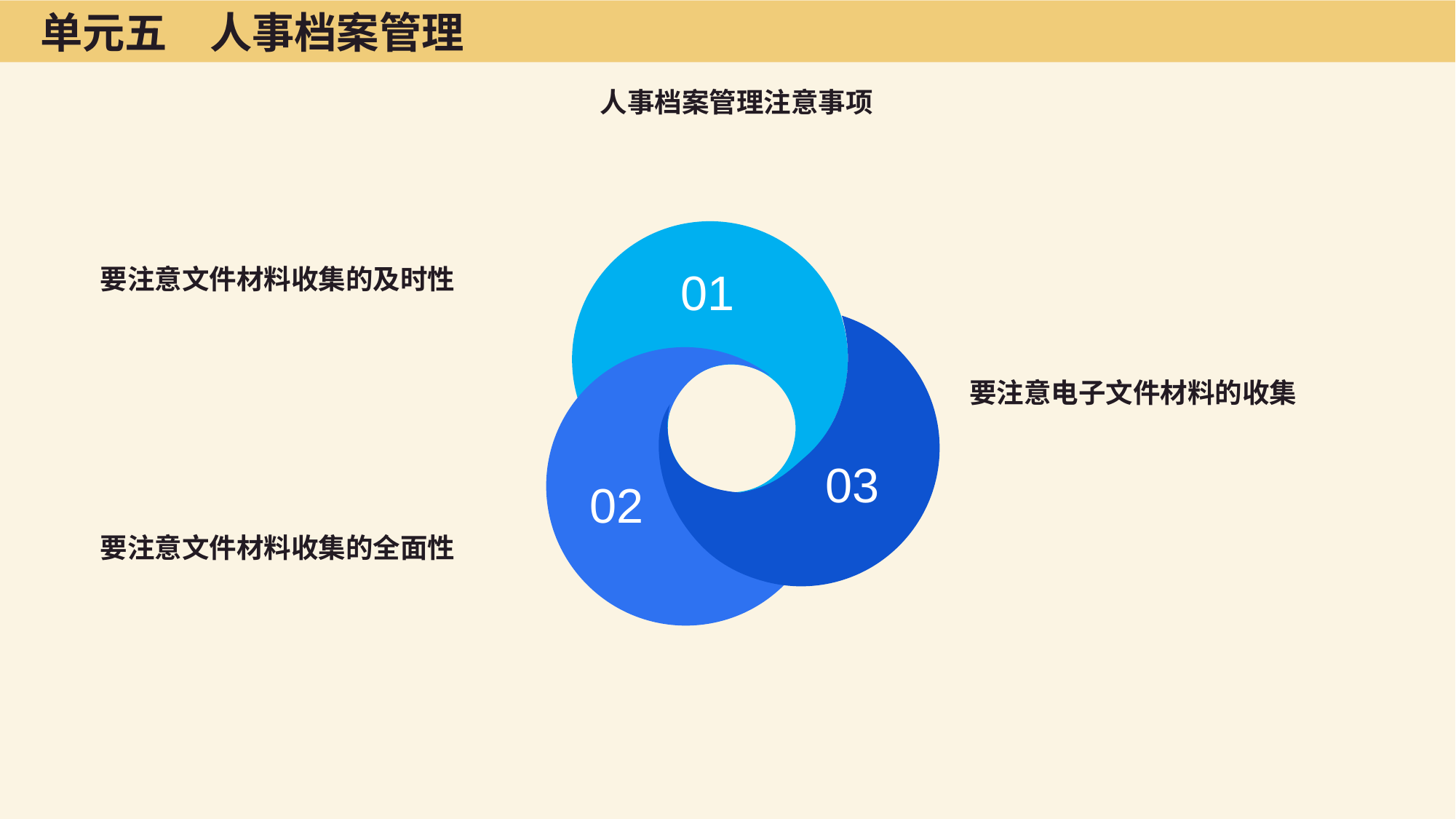

单元五　人事档案管理
人事档案管理注意事项

01
要注意文件材料收集的及时性

要注意电子文件材料的收集
03
02
要注意文件材料收集的全面性